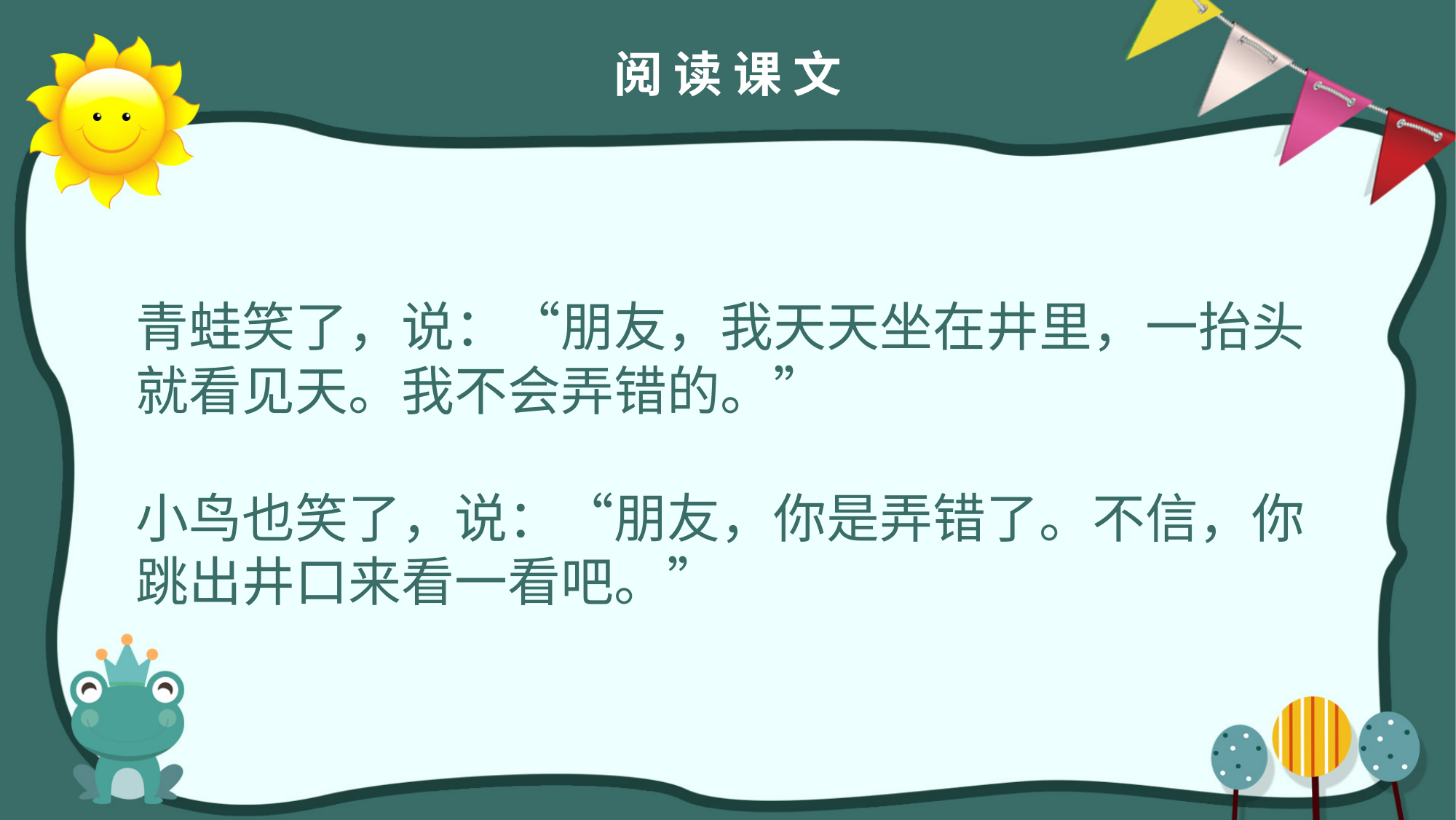

阅 读 课 文
青蛙笑了，说：“朋友，我天天坐在井里，一抬头
就看见天。我不会弄错的。”

小鸟也笑了，说：“朋友，你是弄错了。不信，你
跳出井口来看一看吧。”